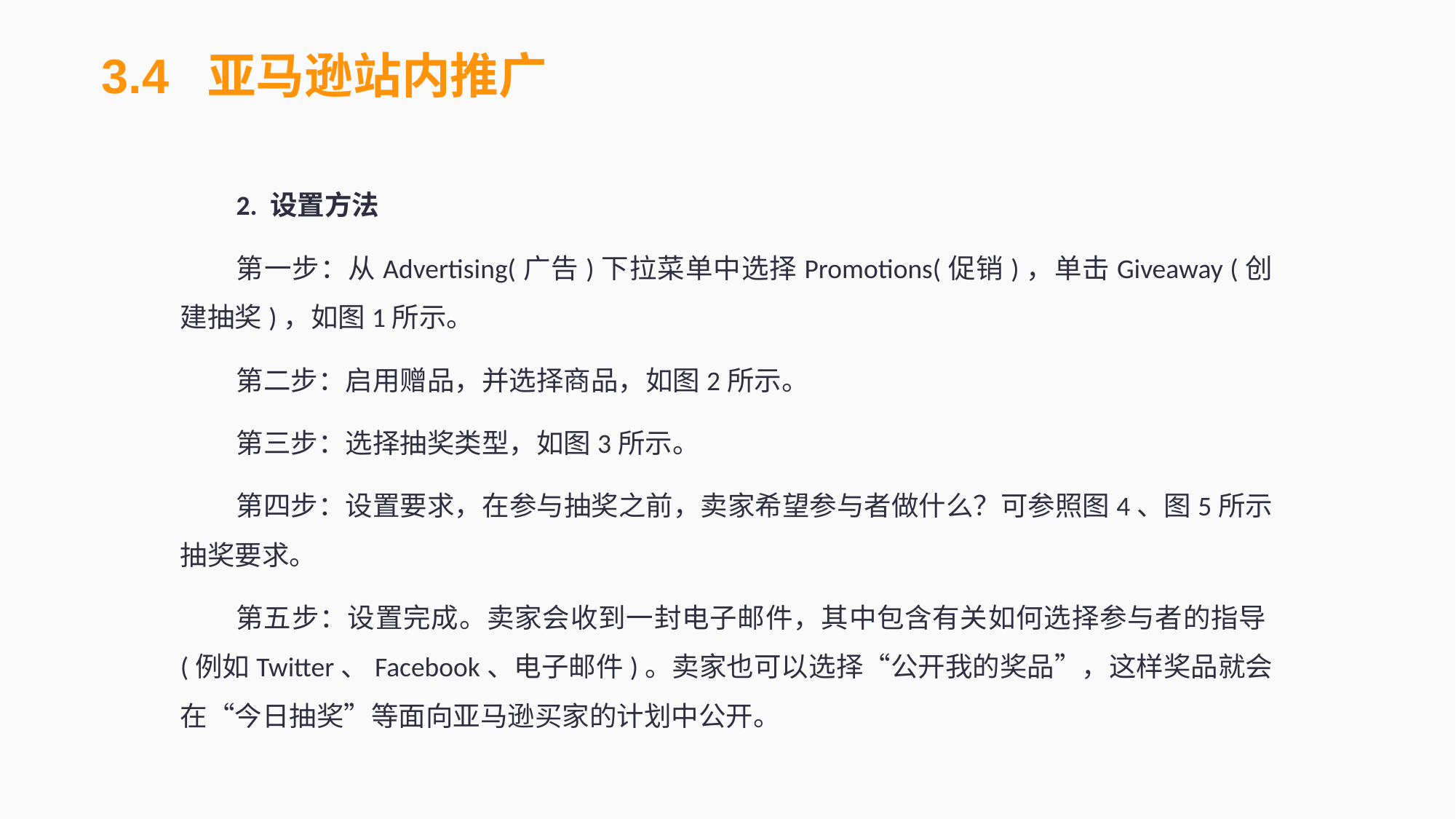

3.4  亚马逊站内推广
2. 设置方法
第一步：从Advertising(广告)下拉菜单中选择Promotions(促销)，单击Giveaway (创建抽奖)，如图1所示。
第二步：启用赠品，并选择商品，如图2所示。
第三步：选择抽奖类型，如图3所示。
第四步：设置要求，在参与抽奖之前，卖家希望参与者做什么？可参照图4、图5所示抽奖要求。
第五步：设置完成。卖家会收到一封电子邮件，其中包含有关如何选择参与者的指导(例如Twitter、Facebook、电子邮件)。卖家也可以选择“公开我的奖品”，这样奖品就会在“今日抽奖”等面向亚马逊买家的计划中公开。